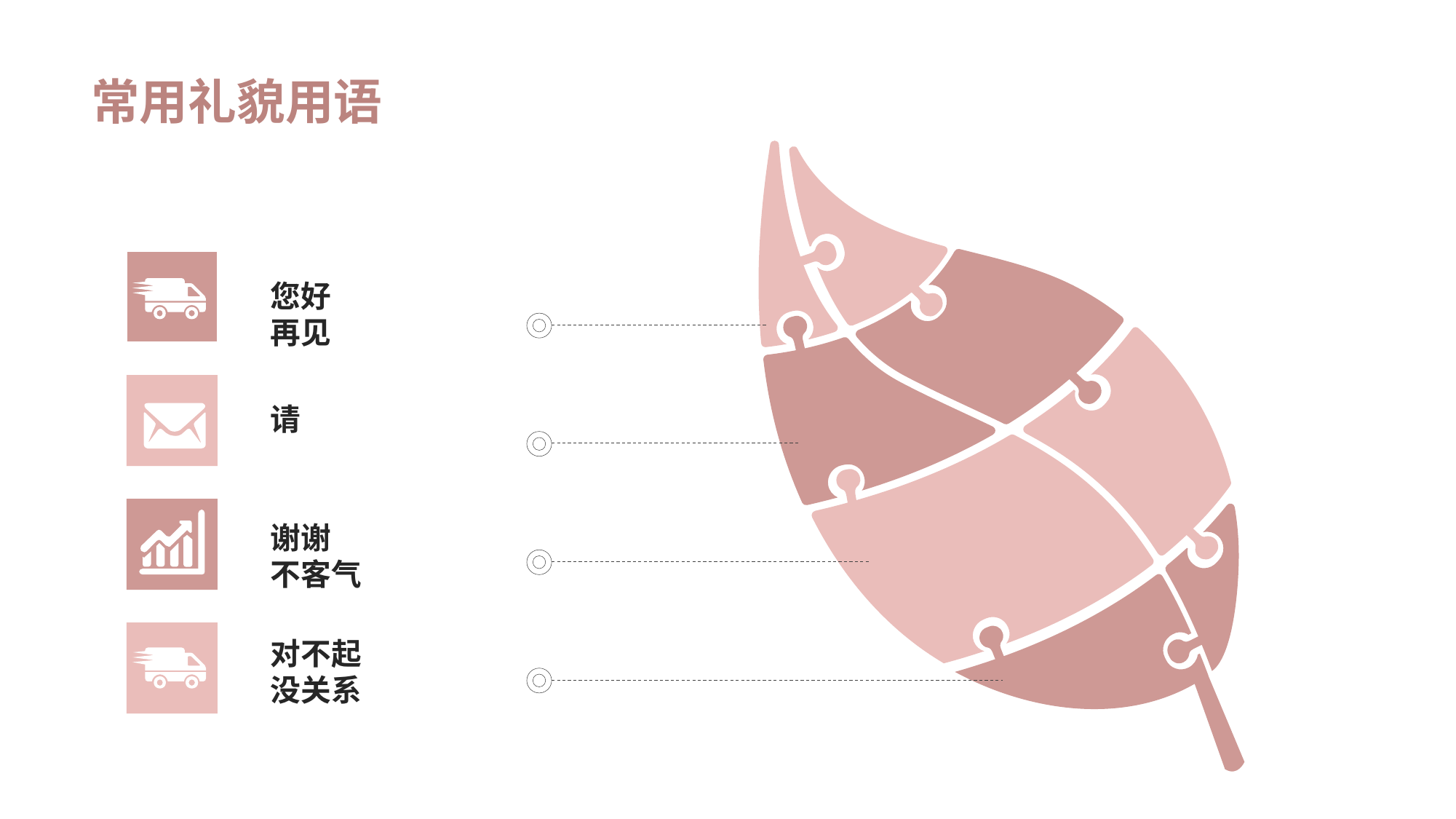

常用礼貌用语

您好
再见

请

谢谢
不客气

对不起
没关系